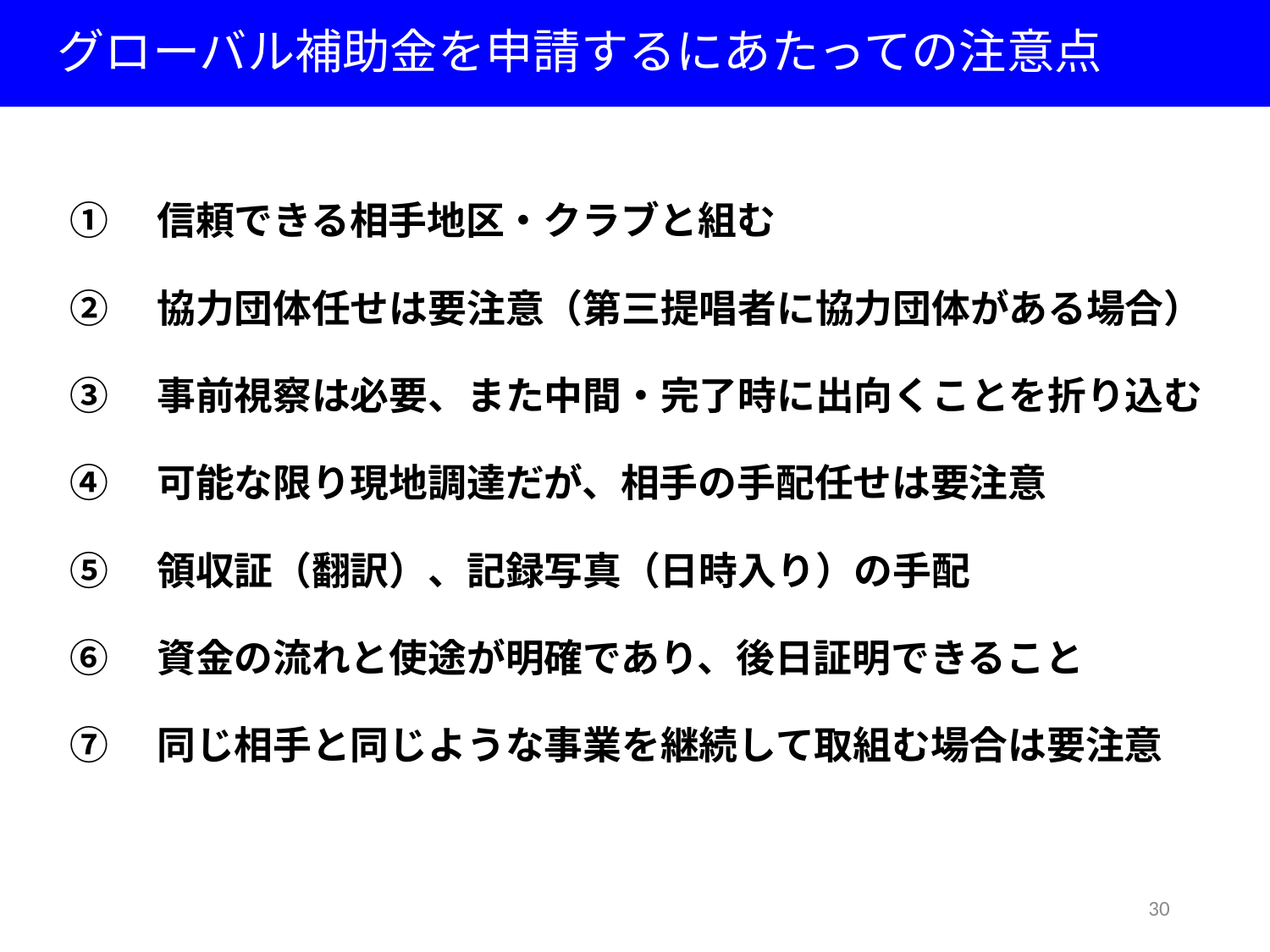

グローバル補助金を申請するにあたっての注意点
①　信頼できる相手地区・クラブと組む
②　協力団体任せは要注意（第三提唱者に協力団体がある場合）
③　事前視察は必要、また中間・完了時に出向くことを折り込む
④　可能な限り現地調達だが、相手の手配任せは要注意
⑤　領収証（翻訳）、記録写真（日時入り）の手配
⑥　資金の流れと使途が明確であり、後日証明できること
⑦　同じ相手と同じような事業を継続して取組む場合は要注意
30